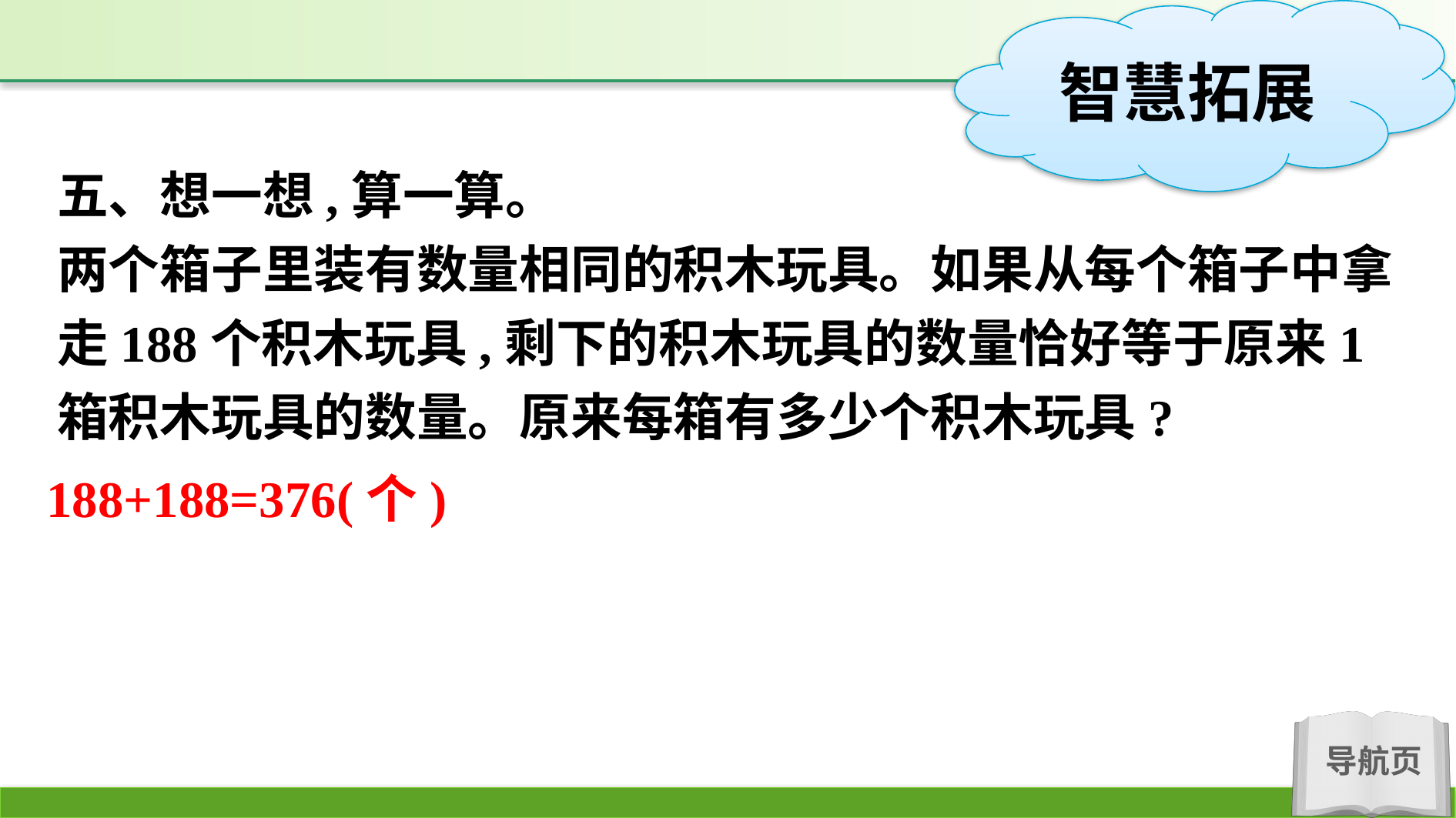

五、想一想,算一算。
两个箱子里装有数量相同的积木玩具。如果从每个箱子中拿走188个积木玩具,剩下的积木玩具的数量恰好等于原来1箱积木玩具的数量。原来每箱有多少个积木玩具?
188+188=376(个)